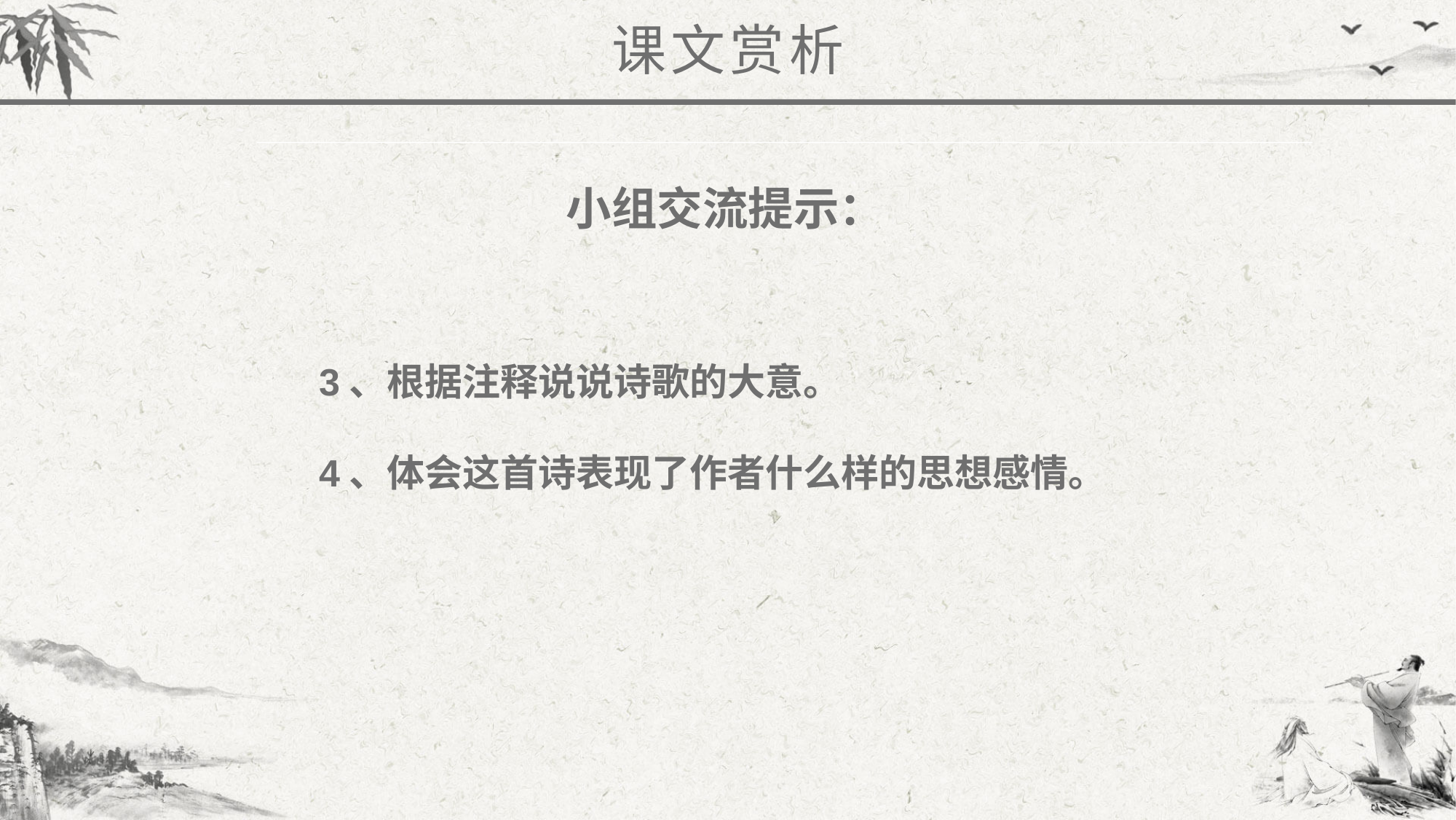

课文赏析

小组交流提示：

3、根据注释说说诗歌的大意。

4、体会这首诗表现了作者什么样的思想感情。